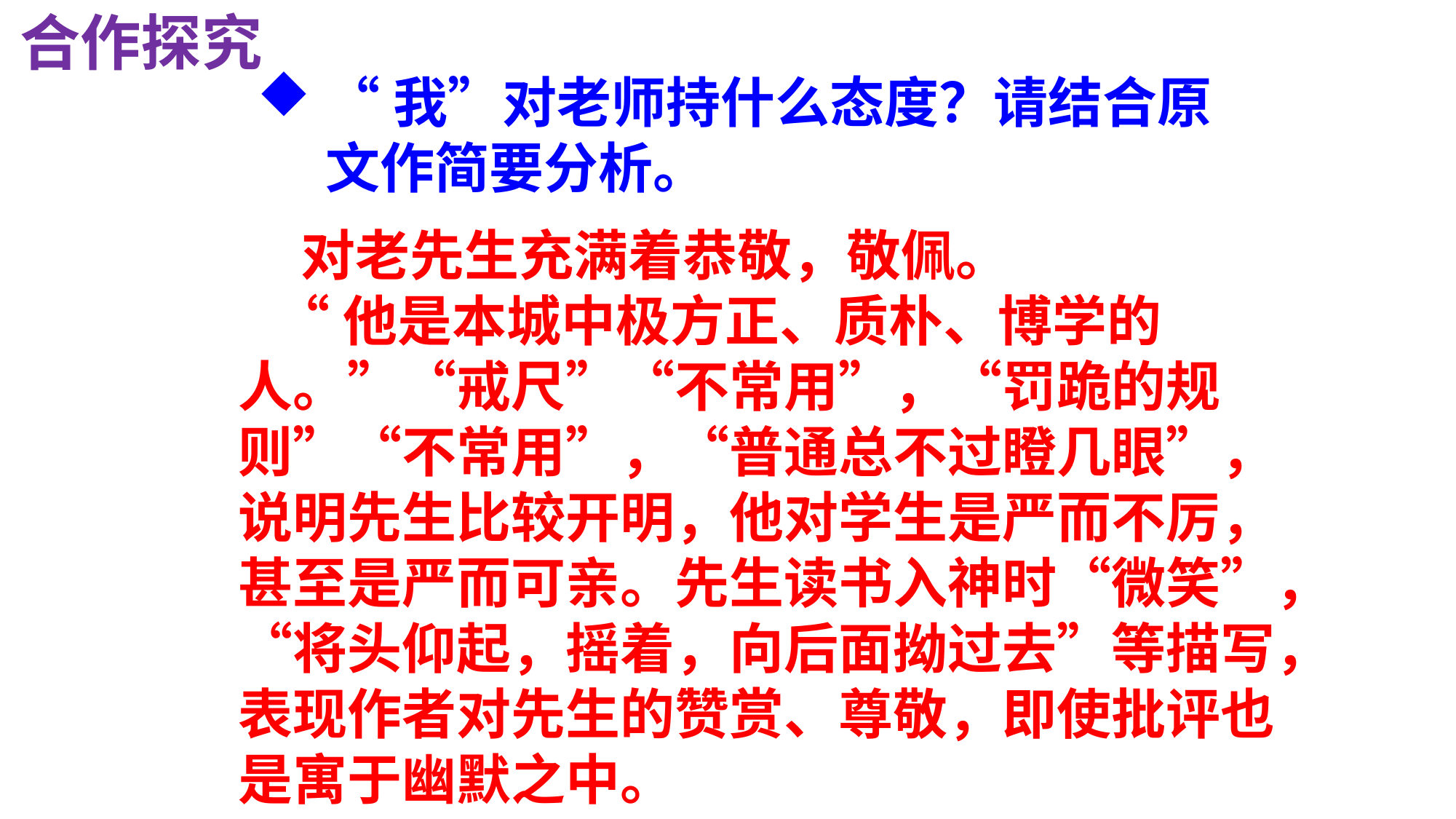

合作探究
“我”对老师持什么态度？请结合原文作简要分析。
    对老先生充满着恭敬，敬佩。
   “他是本城中极方正、质朴、博学的人。”“戒尺”“不常用”，“罚跪的规则”“不常用”，“普通总不过瞪几眼”，说明先生比较开明，他对学生是严而不厉，甚至是严而可亲。先生读书入神时“微笑”，“将头仰起，摇着，向后面拗过去”等描写，表现作者对先生的赞赏、尊敬，即使批评也是寓于幽默之中。